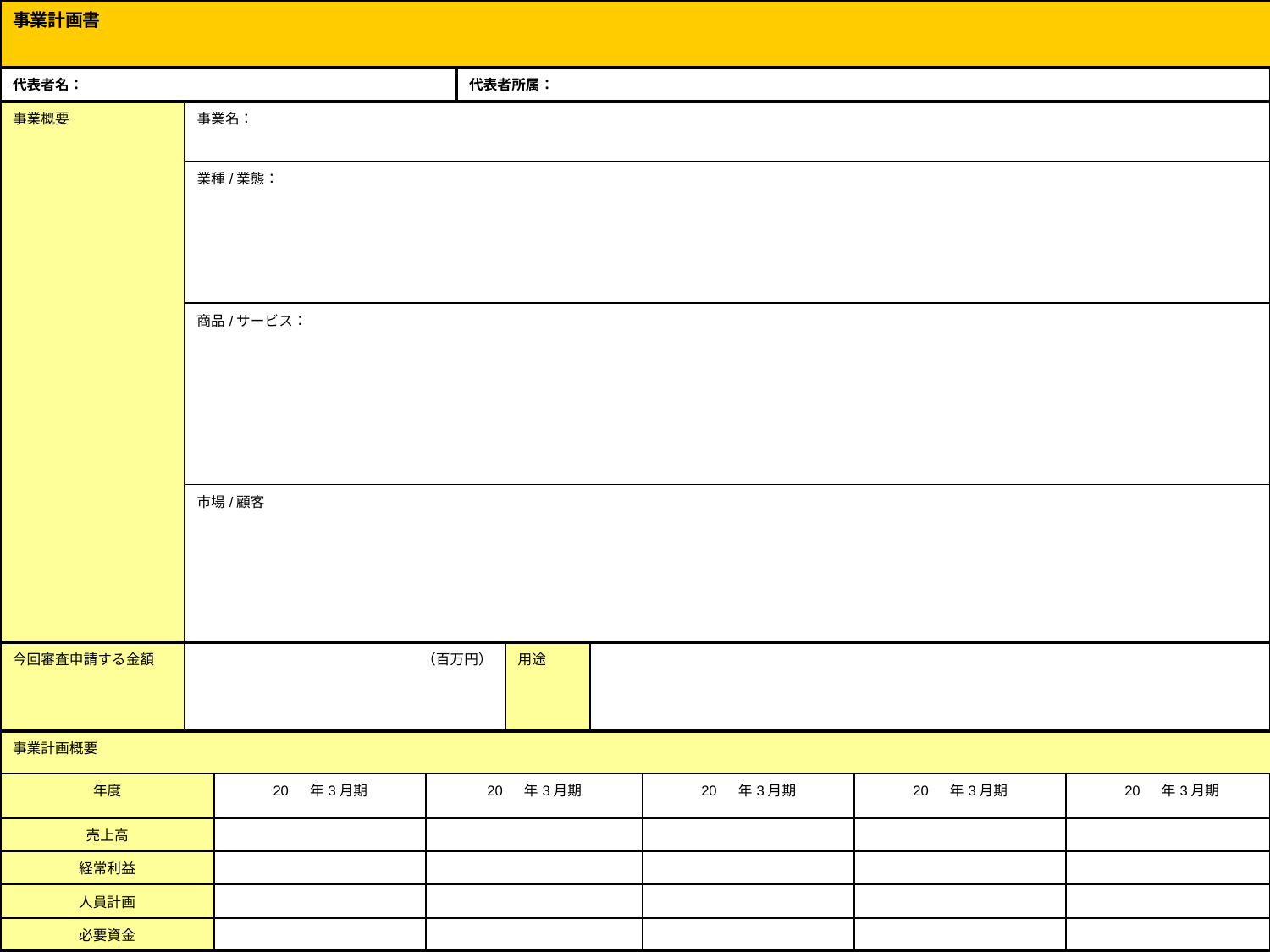

| 事業計画書 |  |  |  |  |  |  |  |  |  |
| --- | --- | --- | --- | --- | --- | --- | --- | --- | --- |
| 代表者名： |  |  |  | 代表者所属： |  |  |  |  |  |
| 事業概要 | 事業名： |  |  |  |  |  |  |  |  |
|  | 業種/業態： |  |  |  |  |  |  |  |  |
|  | 商品/サービス： |  |  |  |  |  |  |  |  |
|  | 市場/顧客 |  |  |  |  |  |  |  |  |
| 今回審査申請する金額 | （百万円） |  |  |  | 用途 |  |  |  |  |
| 事業計画概要 |  |  |  |  |  |  |  |  |  |
| 年度 |  | 20 　年3月期 | 20 　年3月期 |  |  |  | 20 　年3月期 | 20 　年3月期 | 20 　年3月期 |
| 売上高 |  |  |  |  |  |  |  |  |  |
| 経常利益 |  |  |  |  |  |  |  |  |  |
| 人員計画 |  |  |  |  |  |  |  |  |  |
| 必要資金 |  |  |  |  |  |  |  |  |  |
(C)NVD株式会社
3